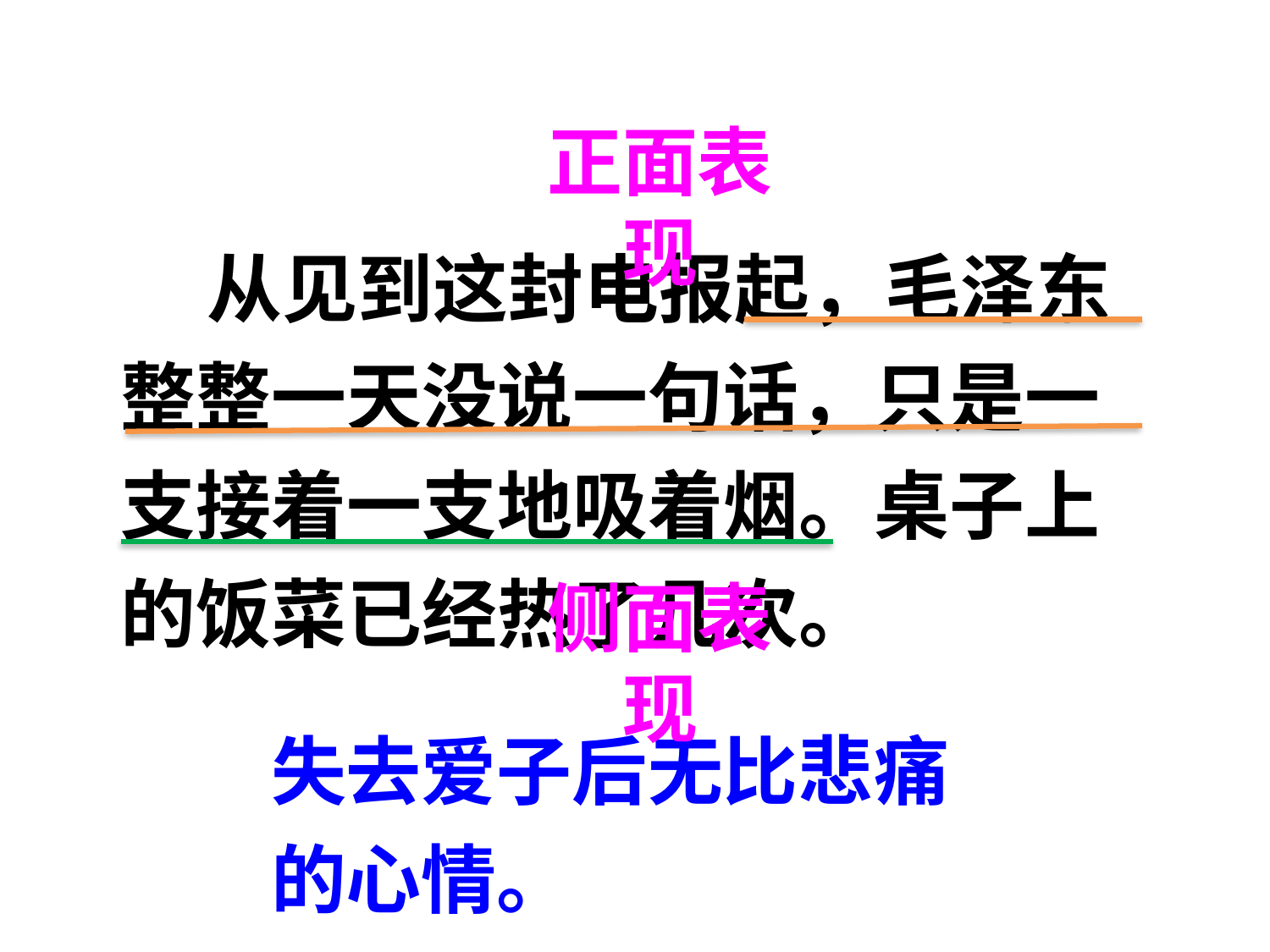

正面表现
    从见到这封电报起，毛泽东整整一天没说一句话，只是一支接着一支地吸着烟。桌子上的饭菜已经热了几次。
侧面表现
失去爱子后无比悲痛的心情。